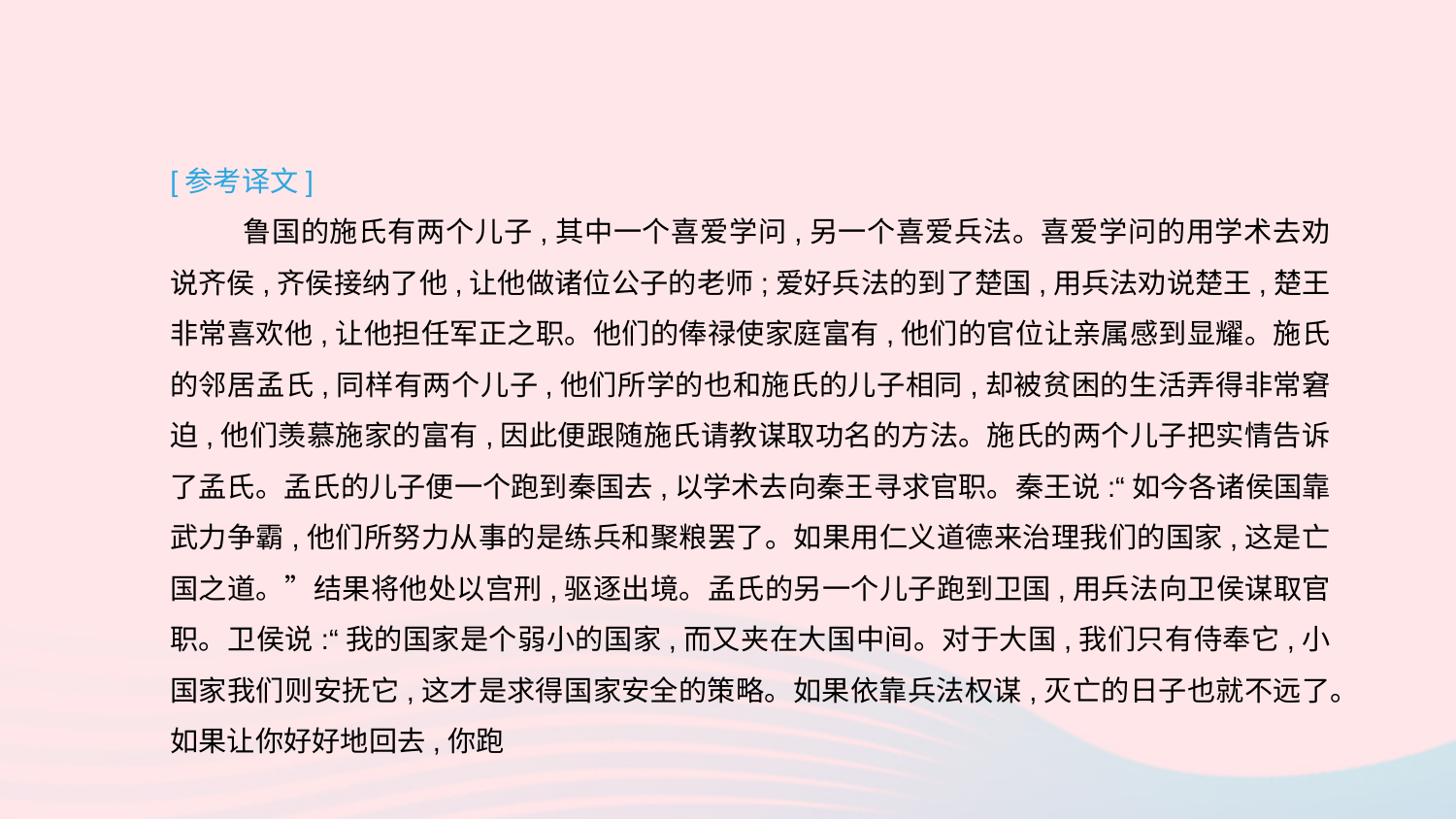

[参考译文]
鲁国的施氏有两个儿子,其中一个喜爱学问,另一个喜爱兵法。喜爱学问的用学术去劝说齐侯,齐侯接纳了他,让他做诸位公子的老师;爱好兵法的到了楚国,用兵法劝说楚王,楚王非常喜欢他,让他担任军正之职。他们的俸禄使家庭富有,他们的官位让亲属感到显耀。施氏的邻居孟氏,同样有两个儿子,他们所学的也和施氏的儿子相同,却被贫困的生活弄得非常窘迫,他们羡慕施家的富有,因此便跟随施氏请教谋取功名的方法。施氏的两个儿子把实情告诉了孟氏。孟氏的儿子便一个跑到秦国去,以学术去向秦王寻求官职。秦王说:“如今各诸侯国靠武力争霸,他们所努力从事的是练兵和聚粮罢了。如果用仁义道德来治理我们的国家,这是亡国之道。”结果将他处以宫刑,驱逐出境。孟氏的另一个儿子跑到卫国,用兵法向卫侯谋取官职。卫侯说:“我的国家是个弱小的国家,而又夹在大国中间。对于大国,我们只有侍奉它,小国家我们则安抚它,这才是求得国家安全的策略。如果依靠兵法权谋,灭亡的日子也就不远了。如果让你好好地回去,你跑